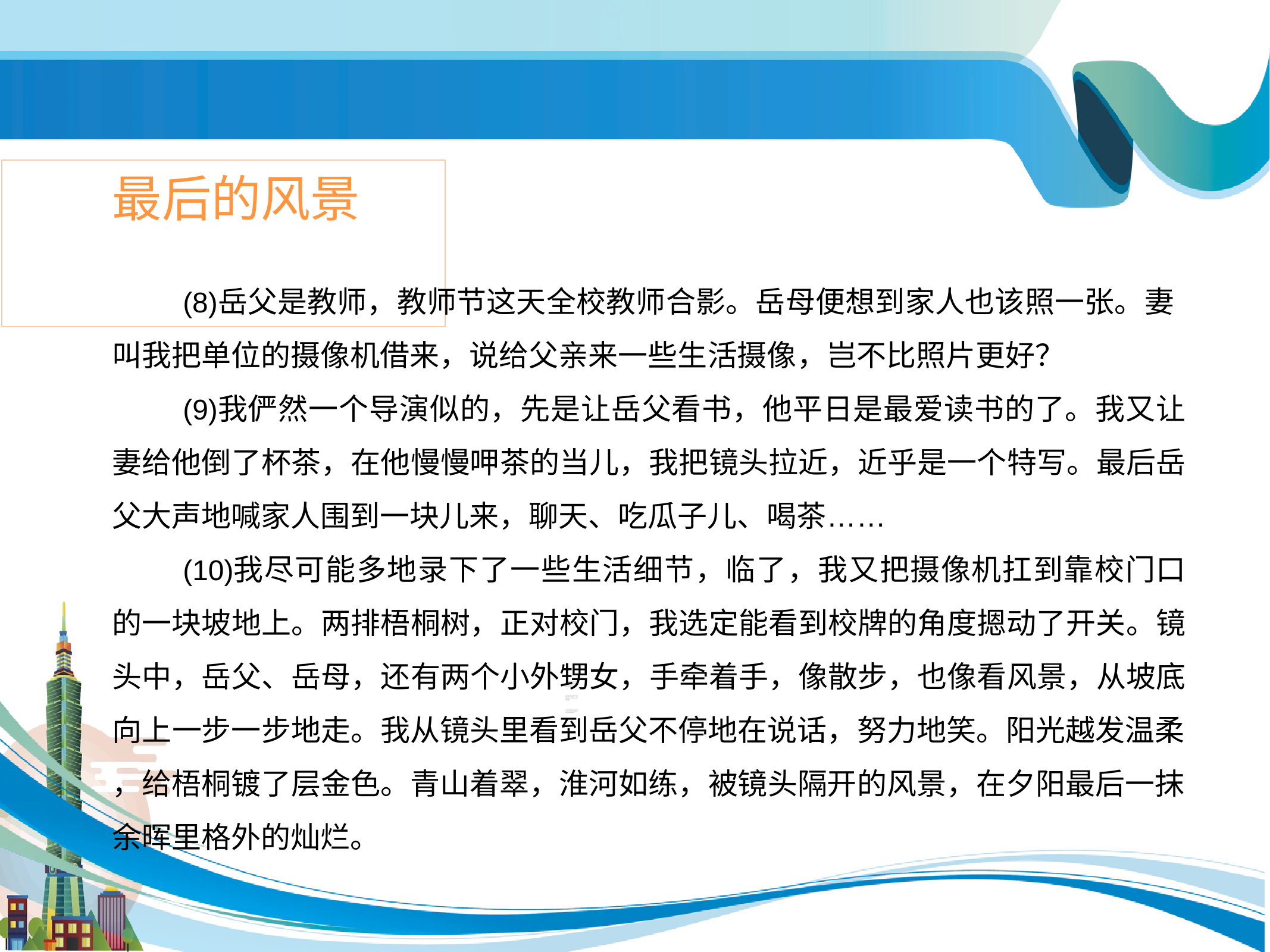

# 最后的风景
岳父是教师，教师节这天全校教师合影。岳母便想到家人也该照一张。妻 叫我把单位的摄像机借来，说给父亲来一些生活摄像，岂不比照片更好？
我俨然一个导演似的，先是让岳父看书，他平日是最爱读书的了。我又让 妻给他倒了杯茶，在他慢慢呷茶的当儿，我把镜头拉近，近乎是一个特写。最后岳 父大声地喊家人围到一块儿来，聊天、吃瓜子儿、喝茶……
我尽可能多地录下了一些生活细节，临了，我又把摄像机扛到靠校门口 的一块坡地上。两排梧桐树，正对校门，我选定能看到校牌的角度摁动了开关。镜 头中，岳父、岳母，还有两个小外甥女，手牵着手，像散步，也像看风景，从坡底 向上一步一步地走。我从镜头里看到岳父不停地在说话，努力地笑。阳光越发温柔
，给梧桐镀了层金色。青山着翠，淮河如练，被镜头隔开的风景，在夕阳最后一抹 余晖里格外的灿烂。